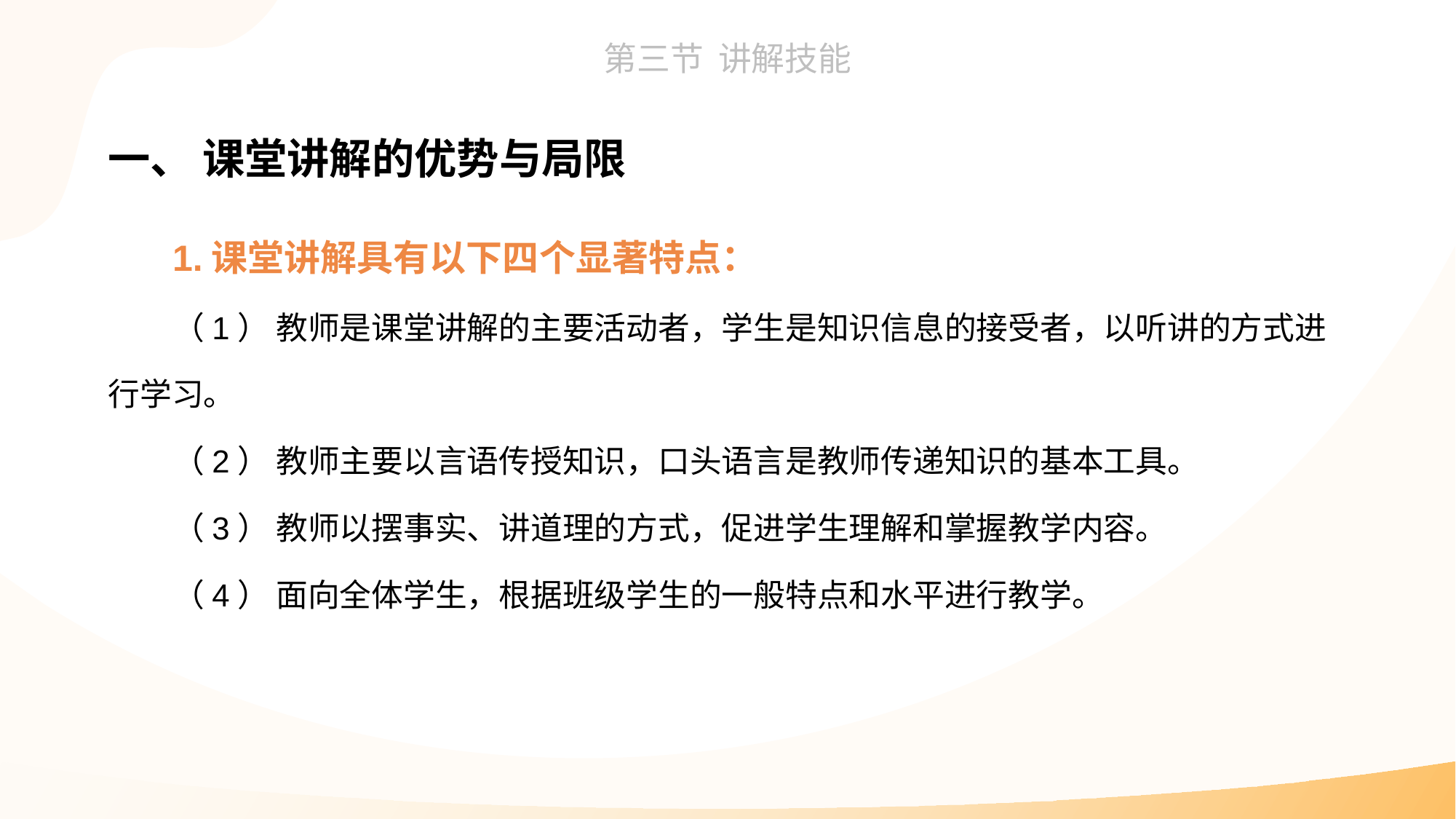

一、 课堂讲解的优势与局限
1.课堂讲解具有以下四个显著特点：
（1） 教师是课堂讲解的主要活动者，学生是知识信息的接受者，以听讲的方式进行学习。
（2） 教师主要以言语传授知识，口头语言是教师传递知识的基本工具。
（3） 教师以摆事实、讲道理的方式，促进学生理解和掌握教学内容。
（4） 面向全体学生，根据班级学生的一般特点和水平进行教学。